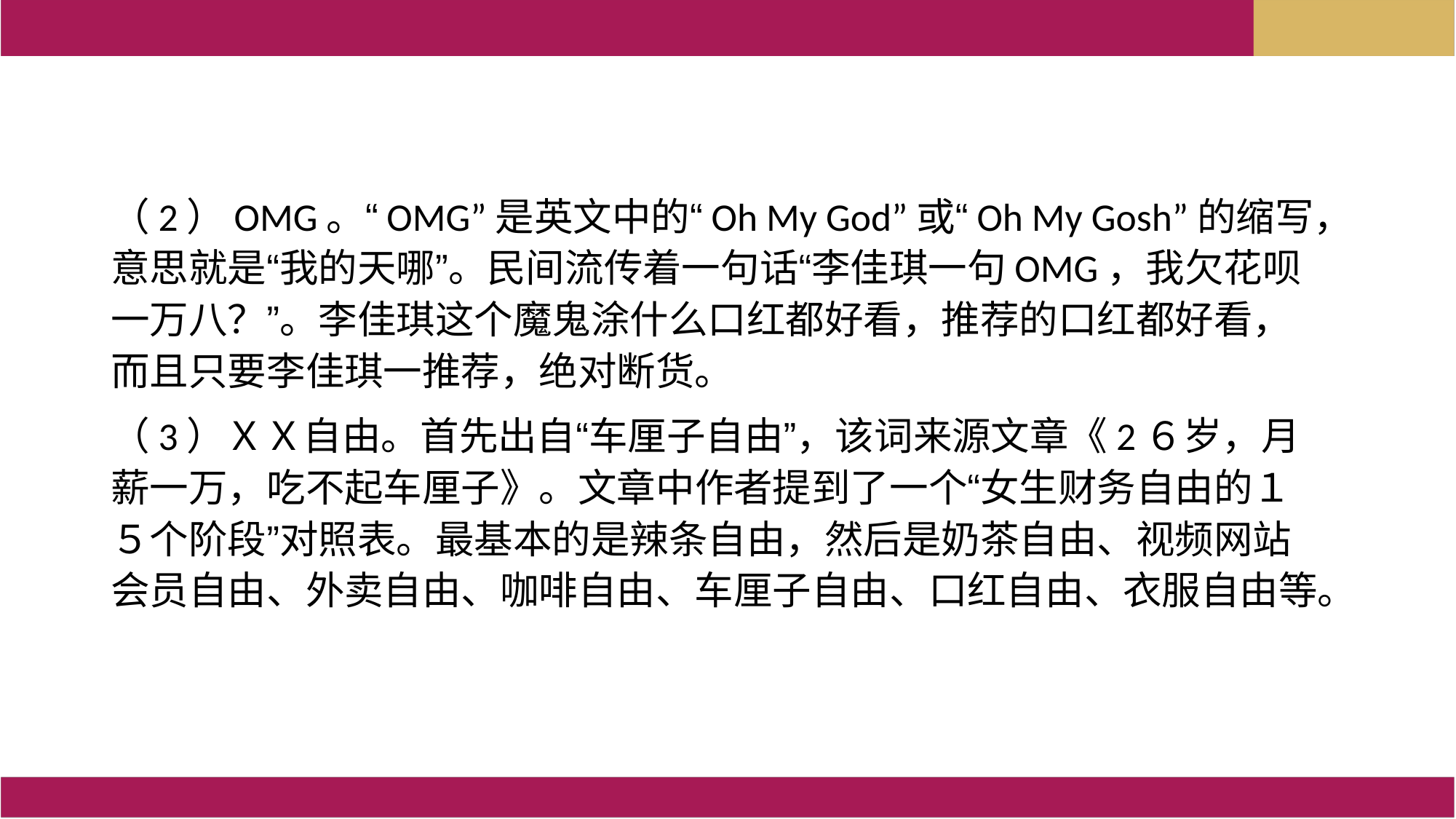

（2）OMG。“OMG”是英文中的“Oh My God”或“Oh My Gosh”的缩写，意思就是“我的天哪”。民间流传着一句话“李佳琪一句OMG，我欠花呗一万八？”。李佳琪这个魔鬼涂什么口红都好看，推荐的口红都好看，而且只要李佳琪一推荐，绝对断货。
（3）ＸＸ自由。首先出自“车厘子自由”，该词来源文章《2６岁，月薪一万，吃不起车厘子》。文章中作者提到了一个“女生财务自由的１５个阶段”对照表。最基本的是辣条自由，然后是奶茶自由、视频网站会员自由、外卖自由、咖啡自由、车厘子自由、口红自由、衣服自由等。